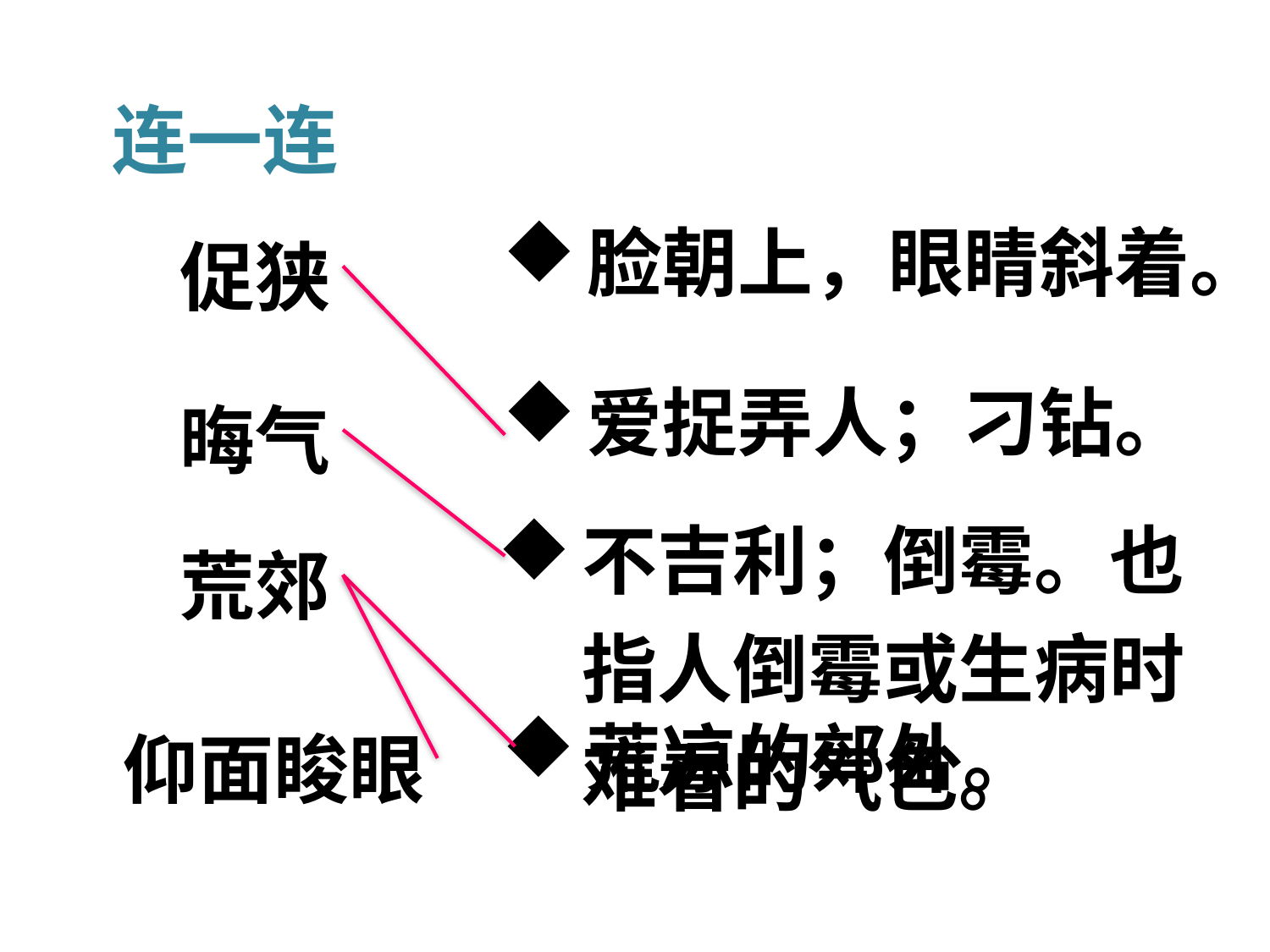

连一连
促狭
脸朝上，眼睛斜着。
晦气
爱捉弄人；刁钻。
不吉利；倒霉。也指人倒霉或生病时难看的气色。
荒郊
仰面睃眼
荒凉的郊外。